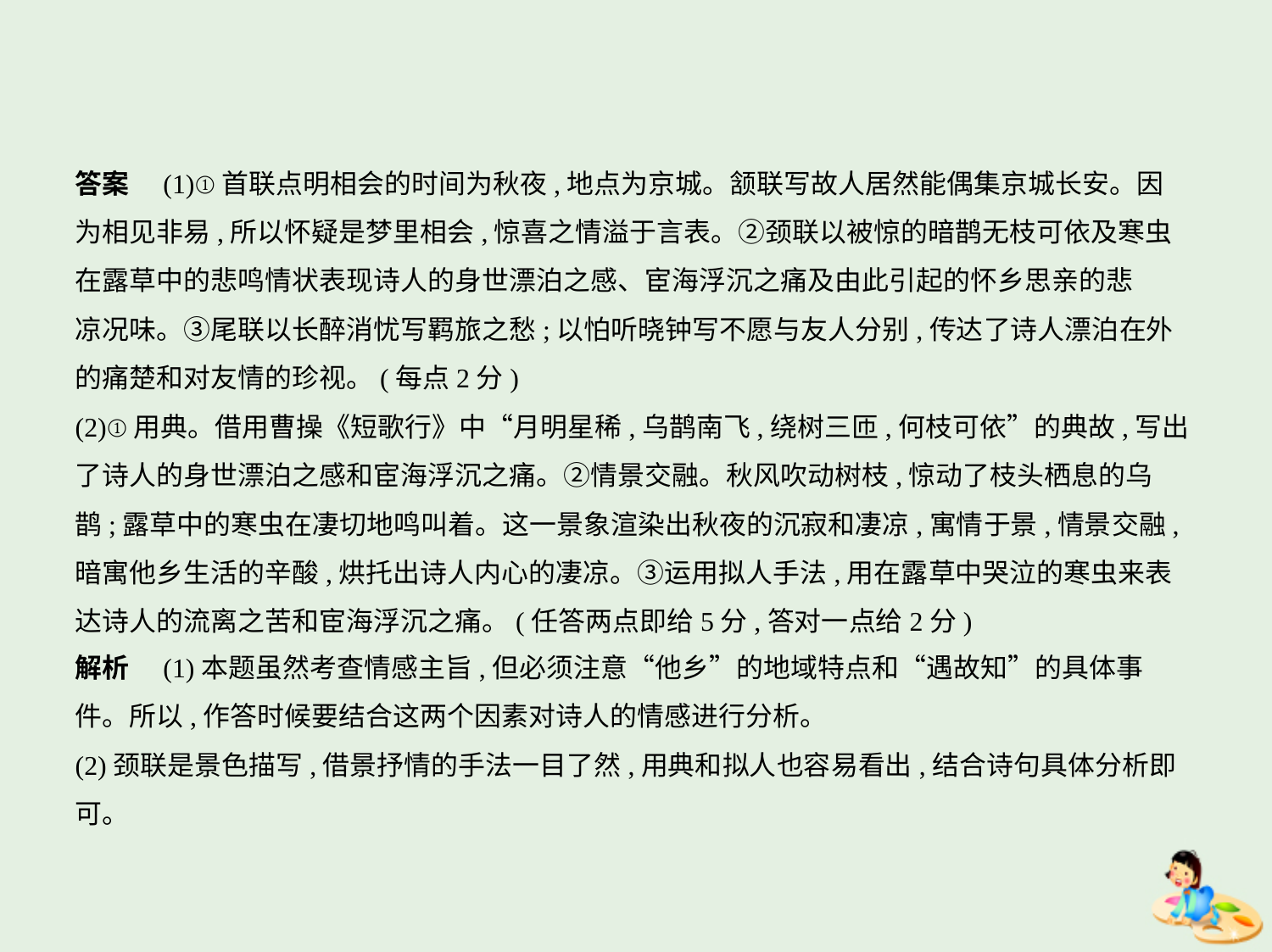

答案　(1)①首联点明相会的时间为秋夜,地点为京城。颔联写故人居然能偶集京城长安。因
为相见非易,所以怀疑是梦里相会,惊喜之情溢于言表。②颈联以被惊的暗鹊无枝可依及寒虫
在露草中的悲鸣情状表现诗人的身世漂泊之感、宦海浮沉之痛及由此引起的怀乡思亲的悲
凉况味。③尾联以长醉消忧写羁旅之愁;以怕听晓钟写不愿与友人分别,传达了诗人漂泊在外
的痛楚和对友情的珍视。(每点2分)
(2)①用典。借用曹操《短歌行》中“月明星稀,乌鹊南飞,绕树三匝,何枝可依”的典故,写出
了诗人的身世漂泊之感和宦海浮沉之痛。②情景交融。秋风吹动树枝,惊动了枝头栖息的乌
鹊;露草中的寒虫在凄切地鸣叫着。这一景象渲染出秋夜的沉寂和凄凉,寓情于景,情景交融,
暗寓他乡生活的辛酸,烘托出诗人内心的凄凉。③运用拟人手法,用在露草中哭泣的寒虫来表
达诗人的流离之苦和宦海浮沉之痛。(任答两点即给5分,答对一点给2分)
解析　(1)本题虽然考查情感主旨,但必须注意“他乡”的地域特点和“遇故知”的具体事
件。所以,作答时候要结合这两个因素对诗人的情感进行分析。
(2)颈联是景色描写,借景抒情的手法一目了然,用典和拟人也容易看出,结合诗句具体分析即
可。